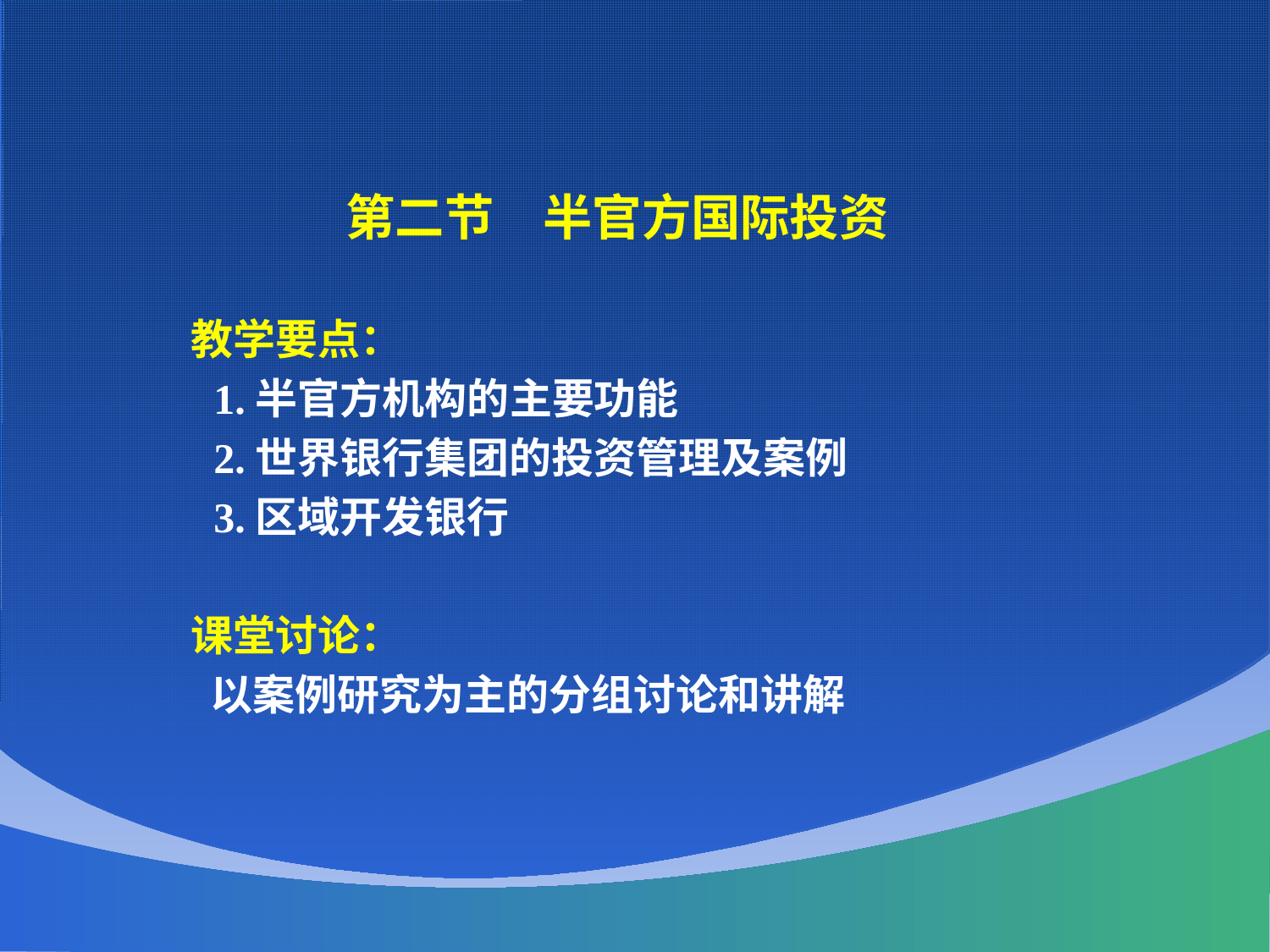

第二节　半官方国际投资

           教学要点：
             1.半官方机构的主要功能
             2.世界银行集团的投资管理及案例
             3.区域开发银行

           课堂讨论：
             以案例研究为主的分组讨论和讲解